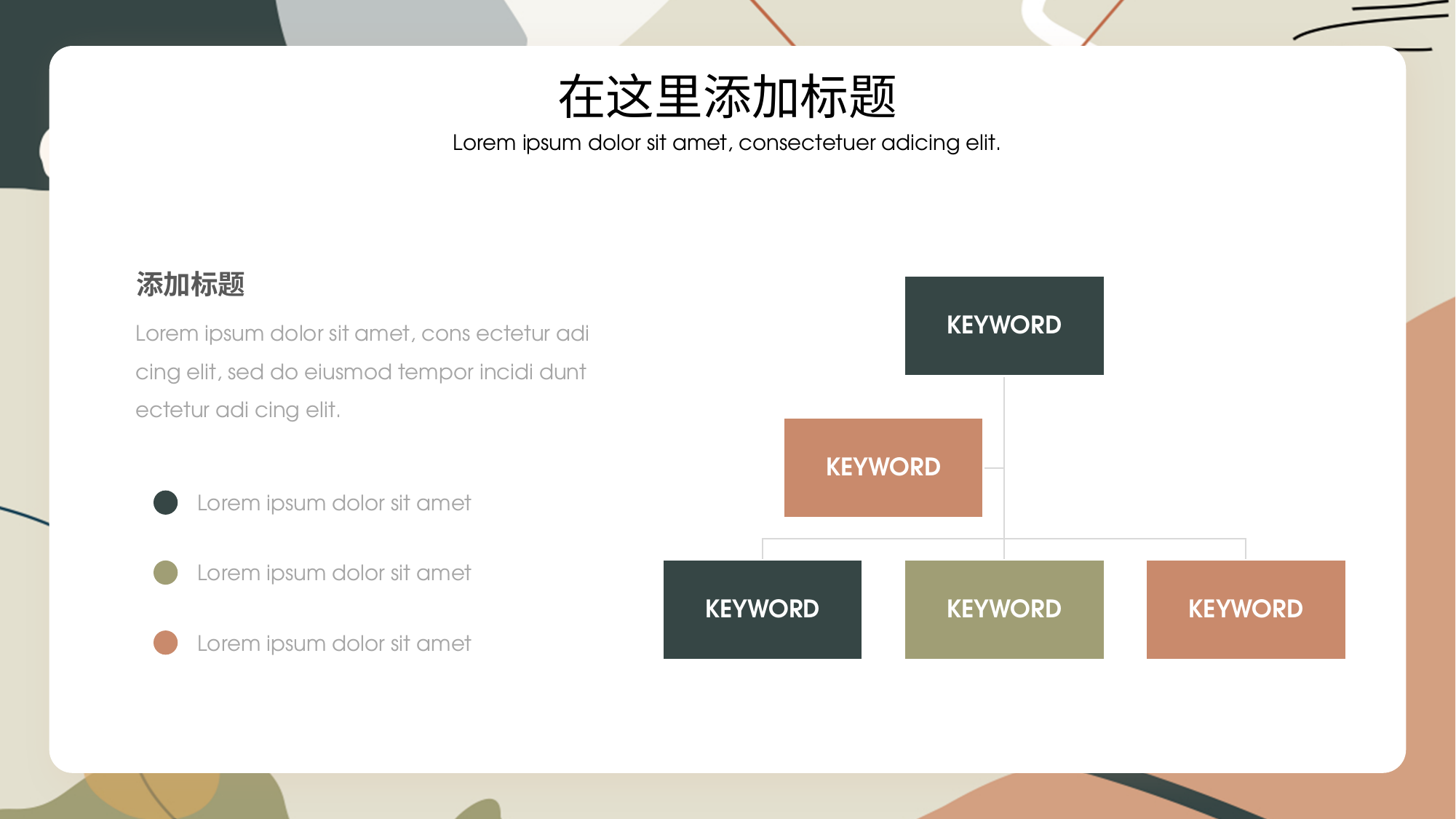

在这里添加标题
Lorem ipsum dolor sit amet, consectetuer adicing elit.
KEYWORD
KEYWORD
KEYWORD
KEYWORD
KEYWORD
添加标题
Lorem ipsum dolor sit amet, cons ectetur adi cing elit, sed do eiusmod tempor incidi dunt ectetur adi cing elit.
Lorem ipsum dolor sit amet

Lorem ipsum dolor sit amet

Lorem ipsum dolor sit amet